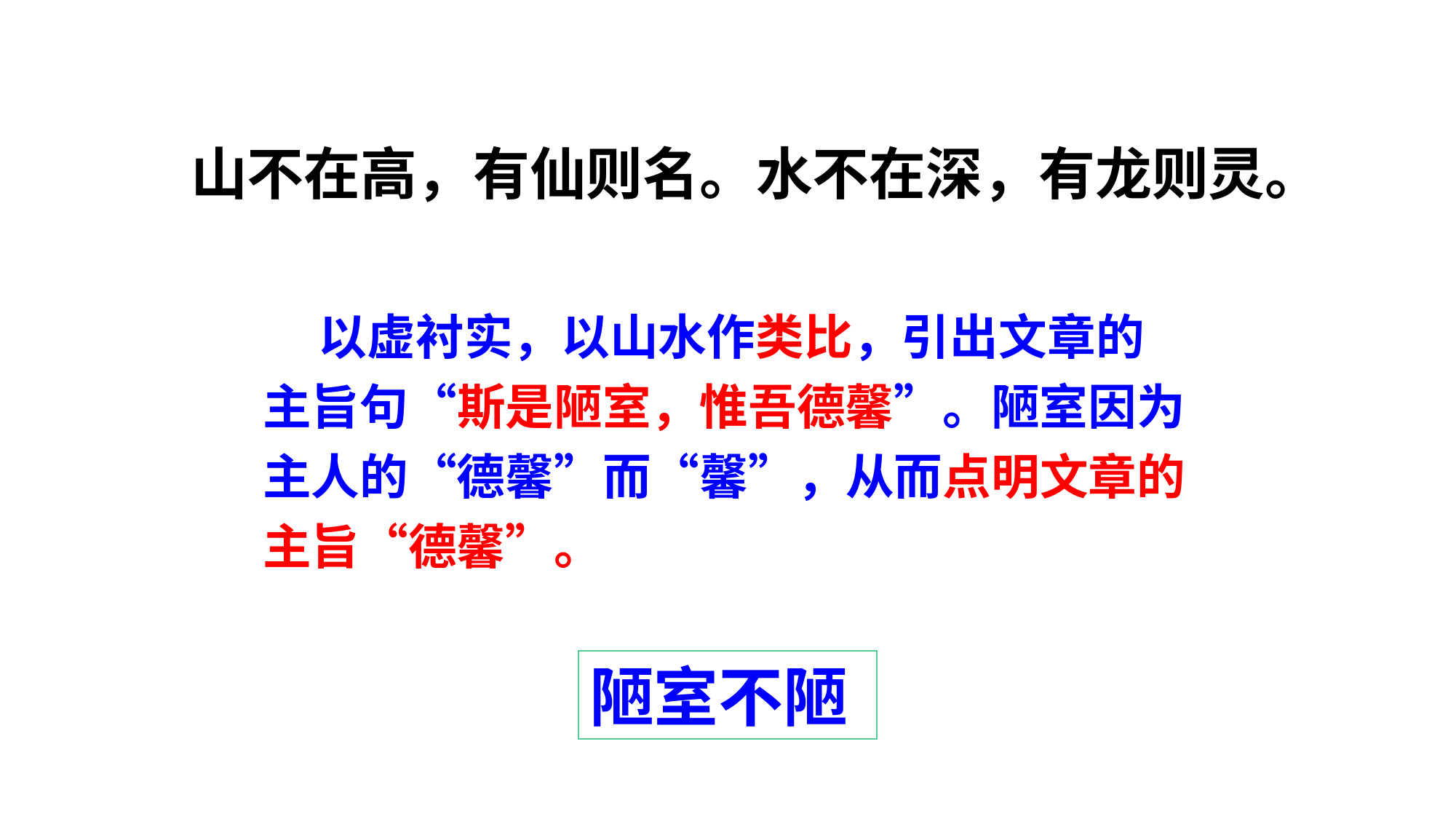

山不在高，有仙则名。水不在深，有龙则灵。
    以虚衬实，以山水作类比，引出文章的主旨句“斯是陋室，惟吾德馨”。陋室因为主人的“德馨”而“馨”，从而点明文章的主旨“德馨”。
陋室不陋